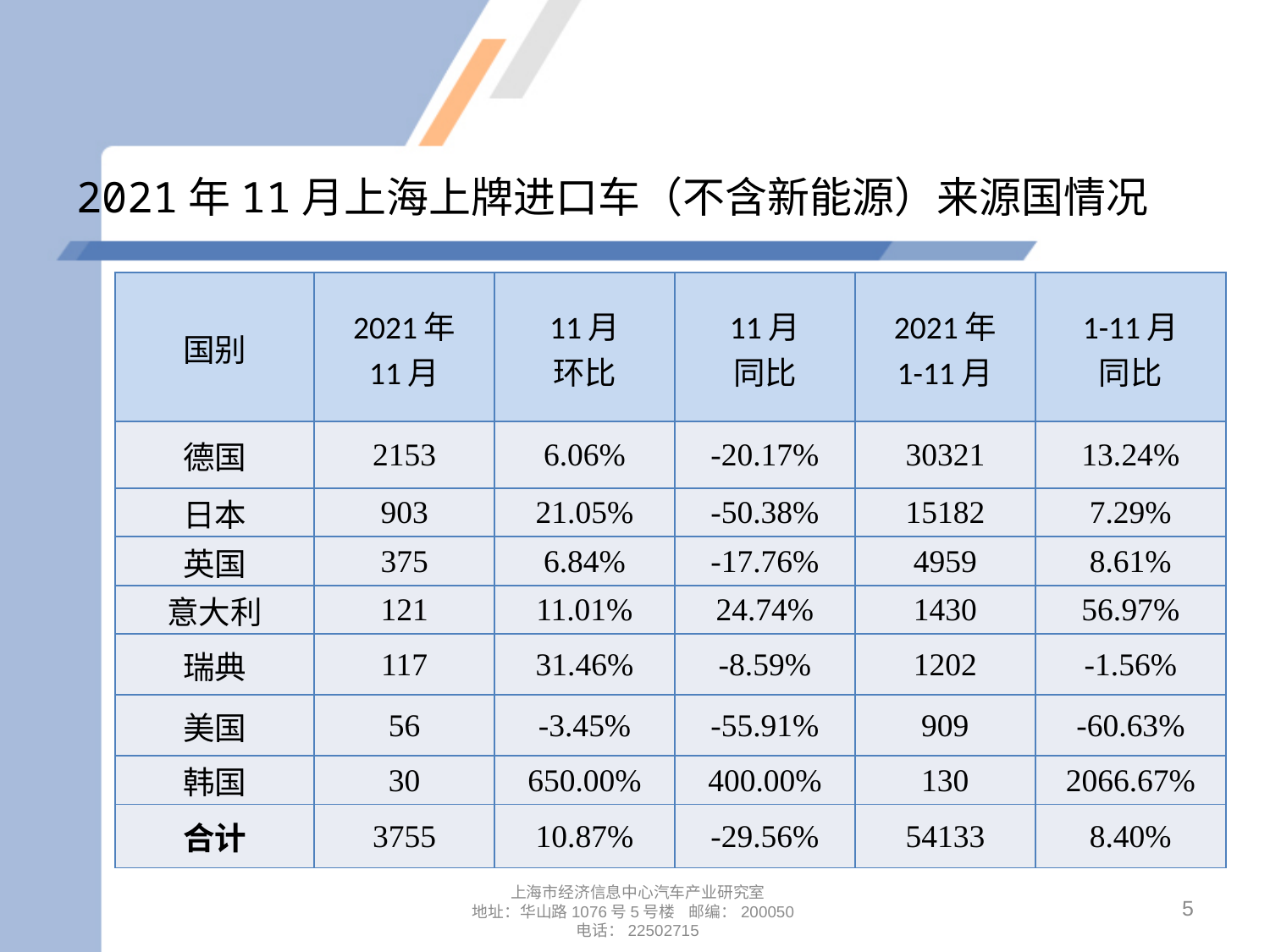

# 2021年11月上海上牌进口车（不含新能源）来源国情况
| 国别 | 2021年 11月 | 11月 环比 | 11月 同比 | 2021年 1-11月 | 1-11月 同比 |
| --- | --- | --- | --- | --- | --- |
| 德国 | 2153 | 6.06% | -20.17% | 30321 | 13.24% |
| 日本 | 903 | 21.05% | -50.38% | 15182 | 7.29% |
| 英国 | 375 | 6.84% | -17.76% | 4959 | 8.61% |
| 意大利 | 121 | 11.01% | 24.74% | 1430 | 56.97% |
| 瑞典 | 117 | 31.46% | -8.59% | 1202 | -1.56% |
| 美国 | 56 | -3.45% | -55.91% | 909 | -60.63% |
| 韩国 | 30 | 650.00% | 400.00% | 130 | 2066.67% |
| 合计 | 3755 | 10.87% | -29.56% | 54133 | 8.40% |

5
上海市经济信息中心汽车产业研究室
地址：华山路1076号5号楼    邮编：200050
电话：22502715